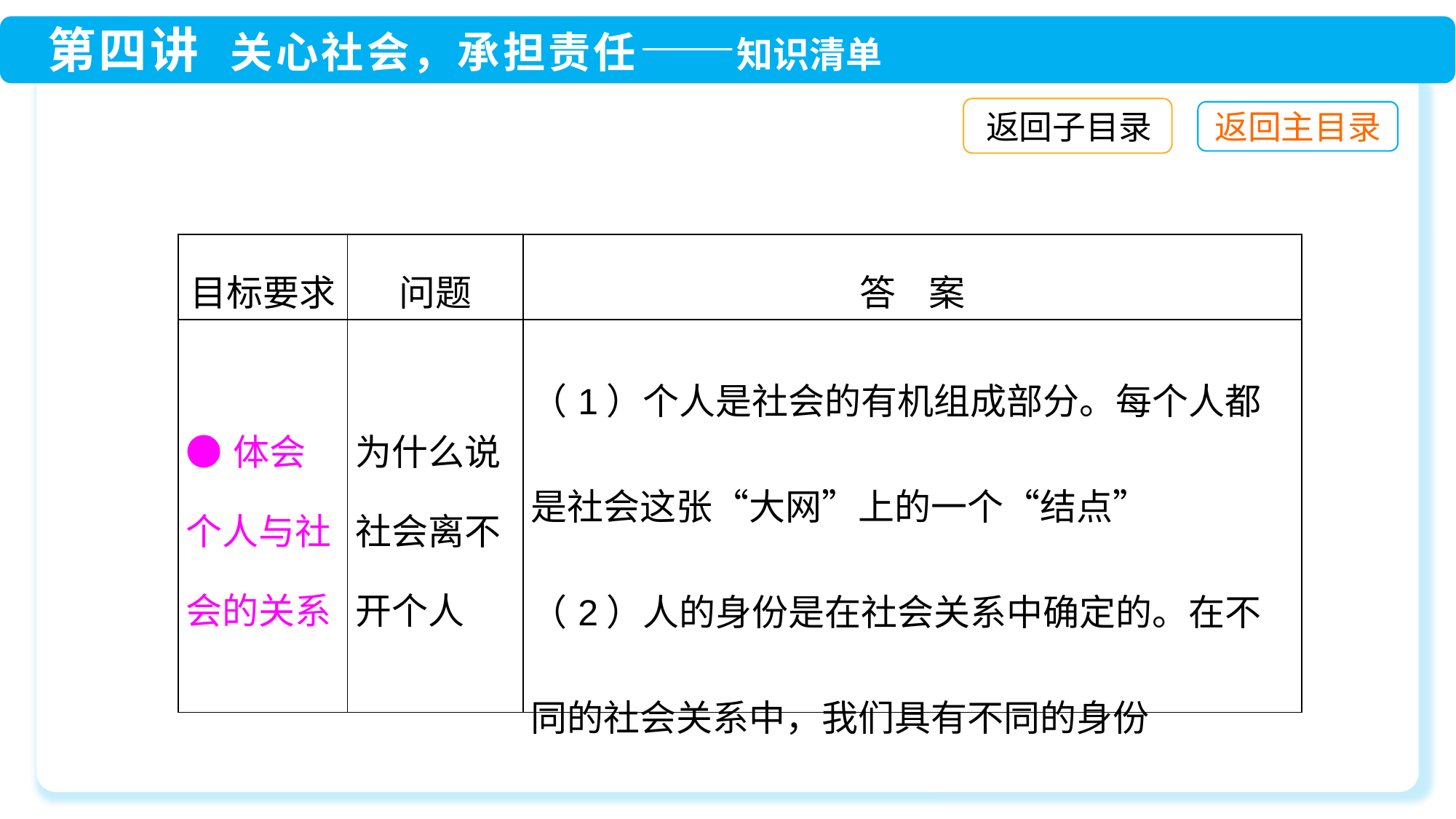

返回子目录
| 目标要求 | 问题 | 答 案 |
| --- | --- | --- |
| ●体会个人与社会的关系 | 为什么说社会离不开个人 | （1）个人是社会的有机组成部分。每个人都是社会这张“大网”上的一个“结点” （2）人的身份是在社会关系中确定的。在不同的社会关系中，我们具有不同的身份 |